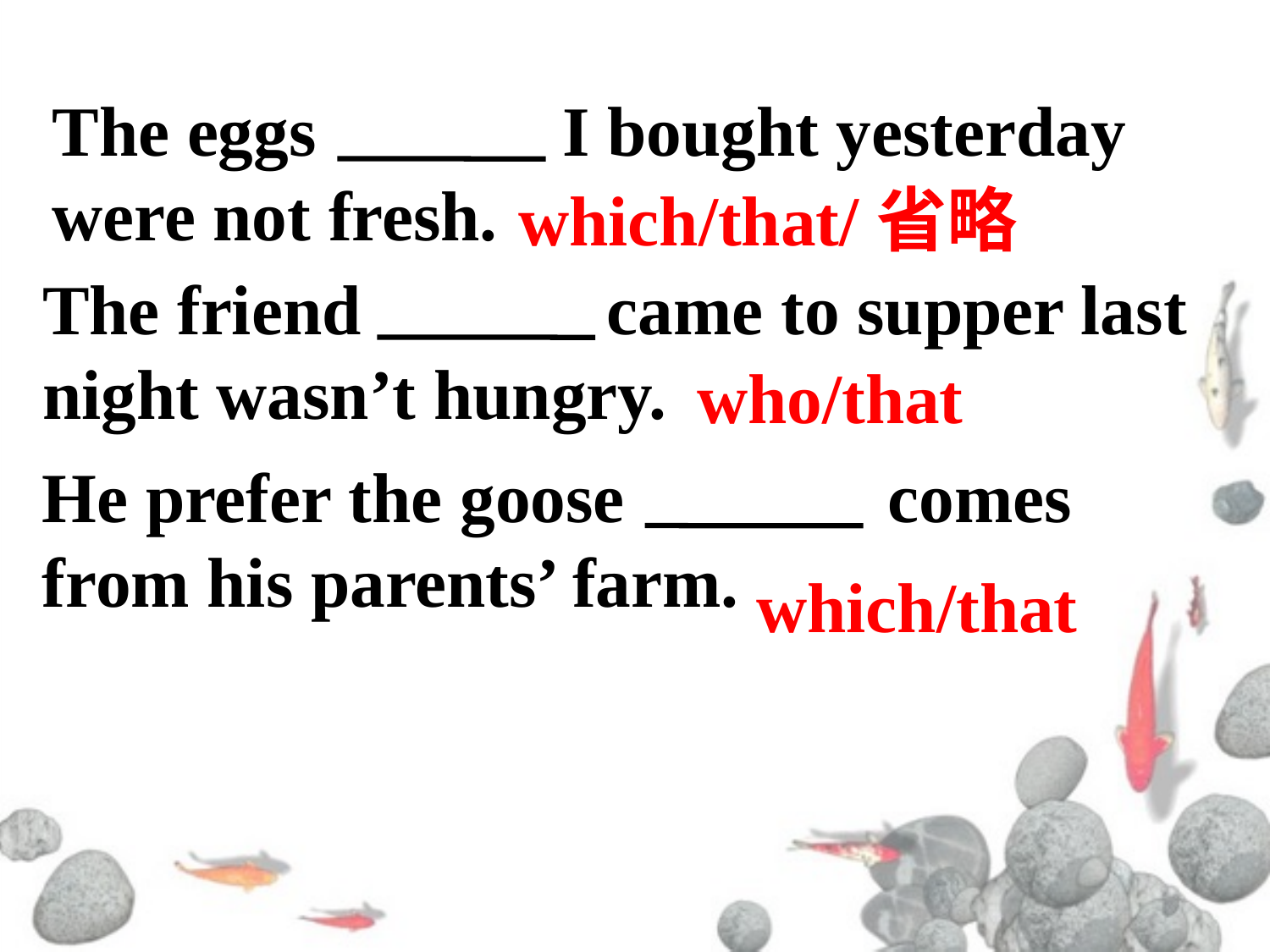

The eggs              I bought yesterday were not fresh.
which/that/省略
The friend              came to supper last night wasn’t hungry.
who/that
He prefer the goose               comes from his parents’ farm.
which/that